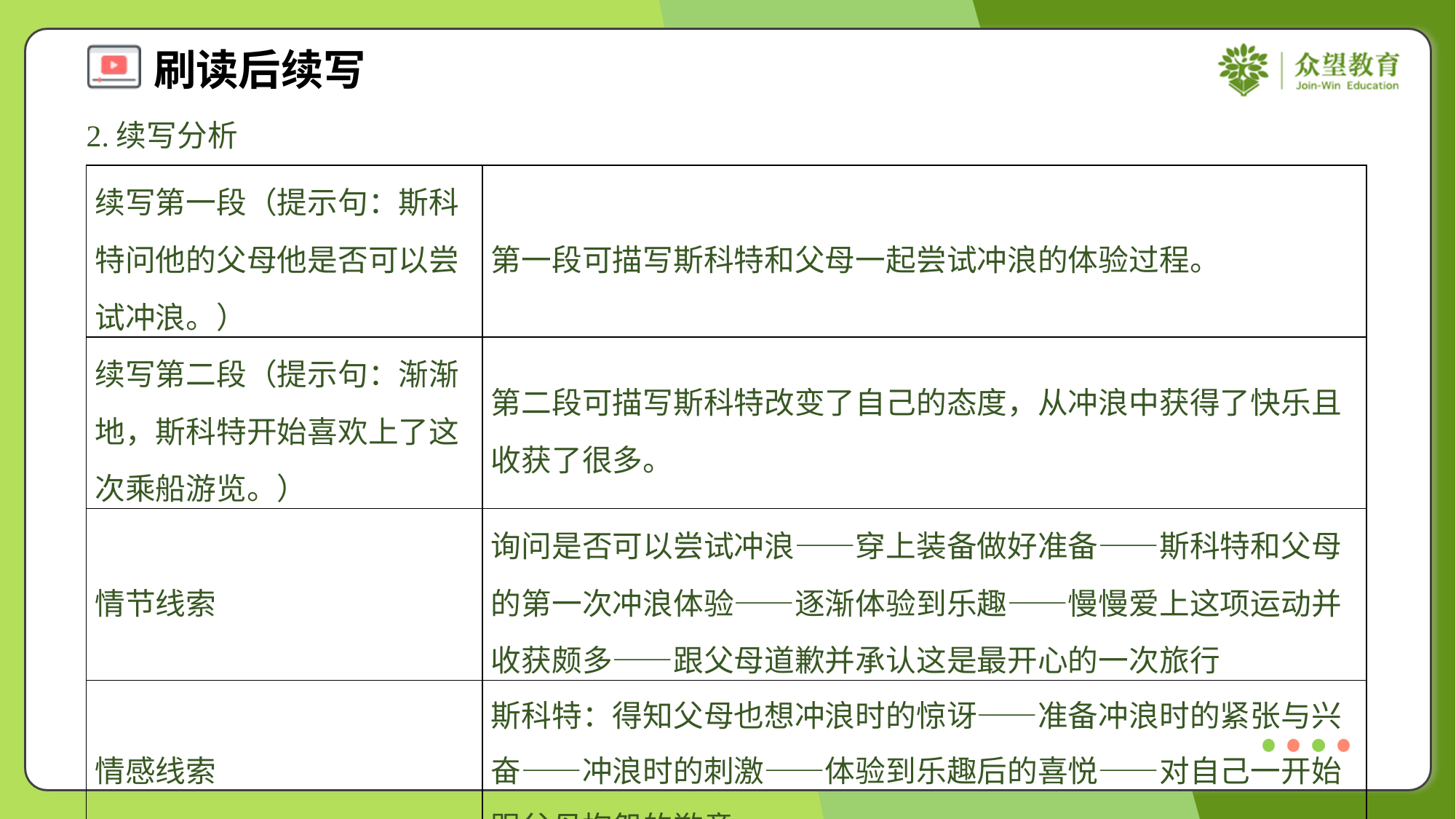

2.续写分析
| 续写第一段（提示句：斯科特问他的父母他是否可以尝试冲浪。） | 第一段可描写斯科特和父母一起尝试冲浪的体验过程。 |
| --- | --- |
| 续写第二段（提示句：渐渐地，斯科特开始喜欢上了这次乘船游览。） | 第二段可描写斯科特改变了自己的态度，从冲浪中获得了快乐且收获了很多。 |
| 情节线索 | 询问是否可以尝试冲浪——穿上装备做好准备——斯科特和父母的第一次冲浪体验——逐渐体验到乐趣——慢慢爱上这项运动并收获颇多——跟父母道歉并承认这是最开心的一次旅行 |
| 情感线索 | 斯科特：得知父母也想冲浪时的惊讶——准备冲浪时的紧张与兴奋——冲浪时的刺激——体验到乐趣后的喜悦——对自己一开始跟父母抱怨的歉意 |